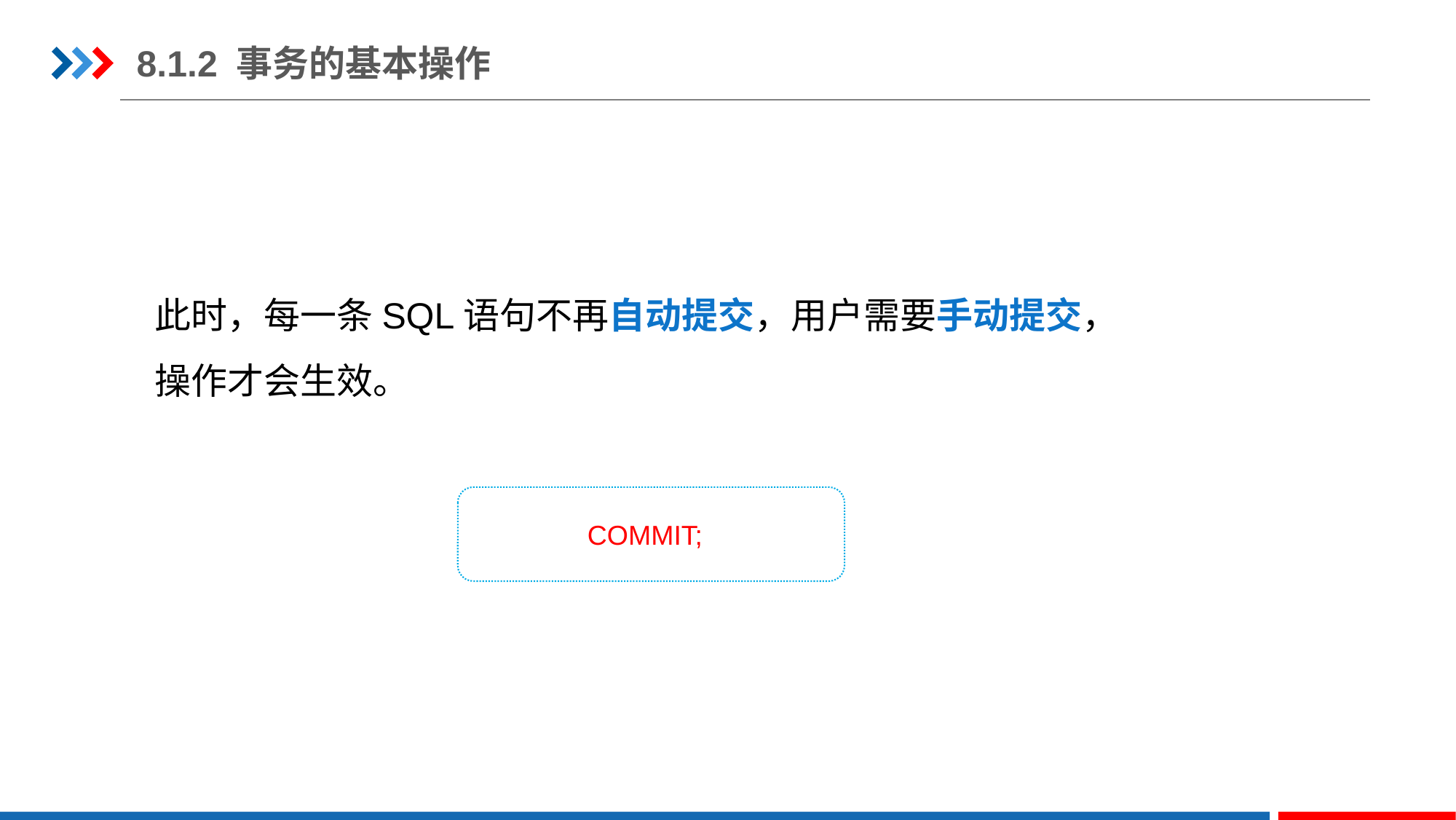

8.1.2 事务的基本操作
此时，每一条SQL语句不再自动提交，用户需要手动提交，操作才会生效。

COMMIT;